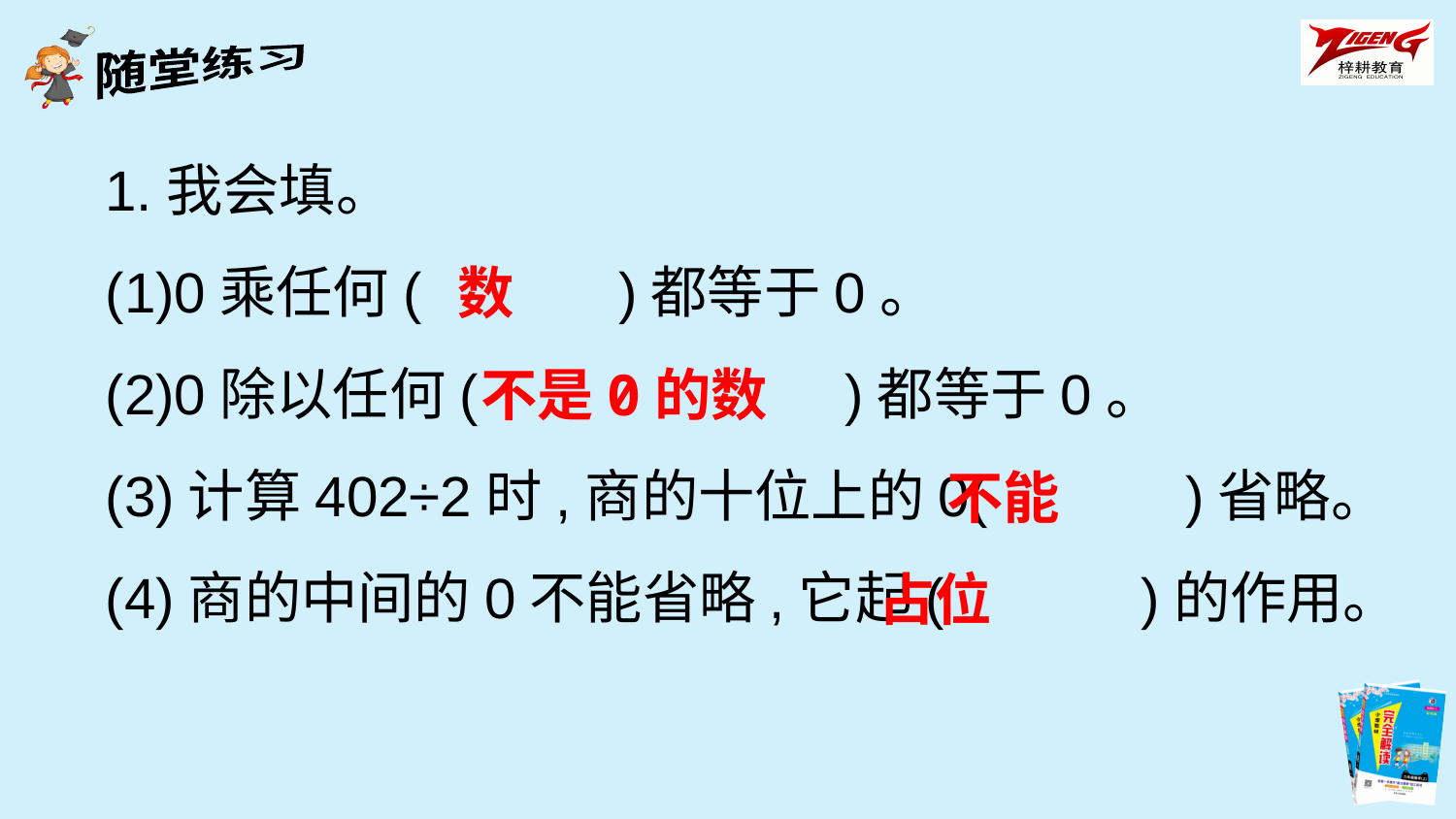

1.我会填。
(1)0乘任何(　　　)都等于0。
(2)0除以任何(　　　　　　)都等于0。
(3)计算402÷2时,商的十位上的0(　　　)省略。
(4)商的中间的0不能省略,它起(　　　)的作用。
数
不是0的数
不能
占位